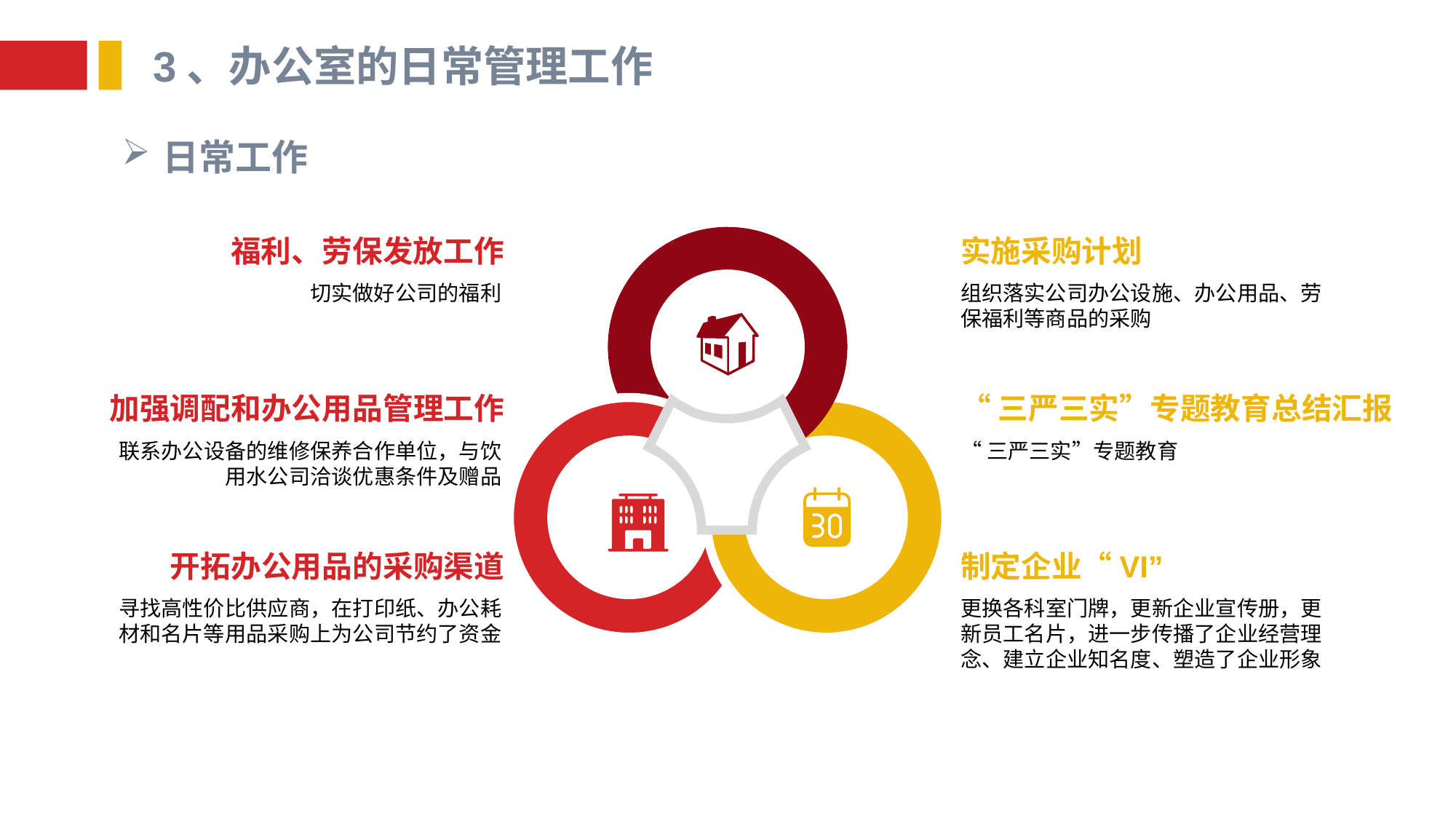

3、办公室的日常管理工作

日常工作
福利、劳保发放工作
切实做好公司的福利

实施采购计划
组织落实公司办公设施、办公用品、劳保福利等商品的采购
加强调配和办公用品管理工作
联系办公设备的维修保养合作单位，与饮用水公司洽谈优惠条件及赠品
“三严三实”专题教育总结汇报
“三严三实”专题教育
开拓办公用品的采购渠道
寻找高性价比供应商，在打印纸、办公耗材和名片等用品采购上为公司节约了资金
制定企业“VI”
更换各科室门牌，更新企业宣传册，更新员工名片，进一步传播了企业经营理念、建立企业知名度、塑造了企业形象